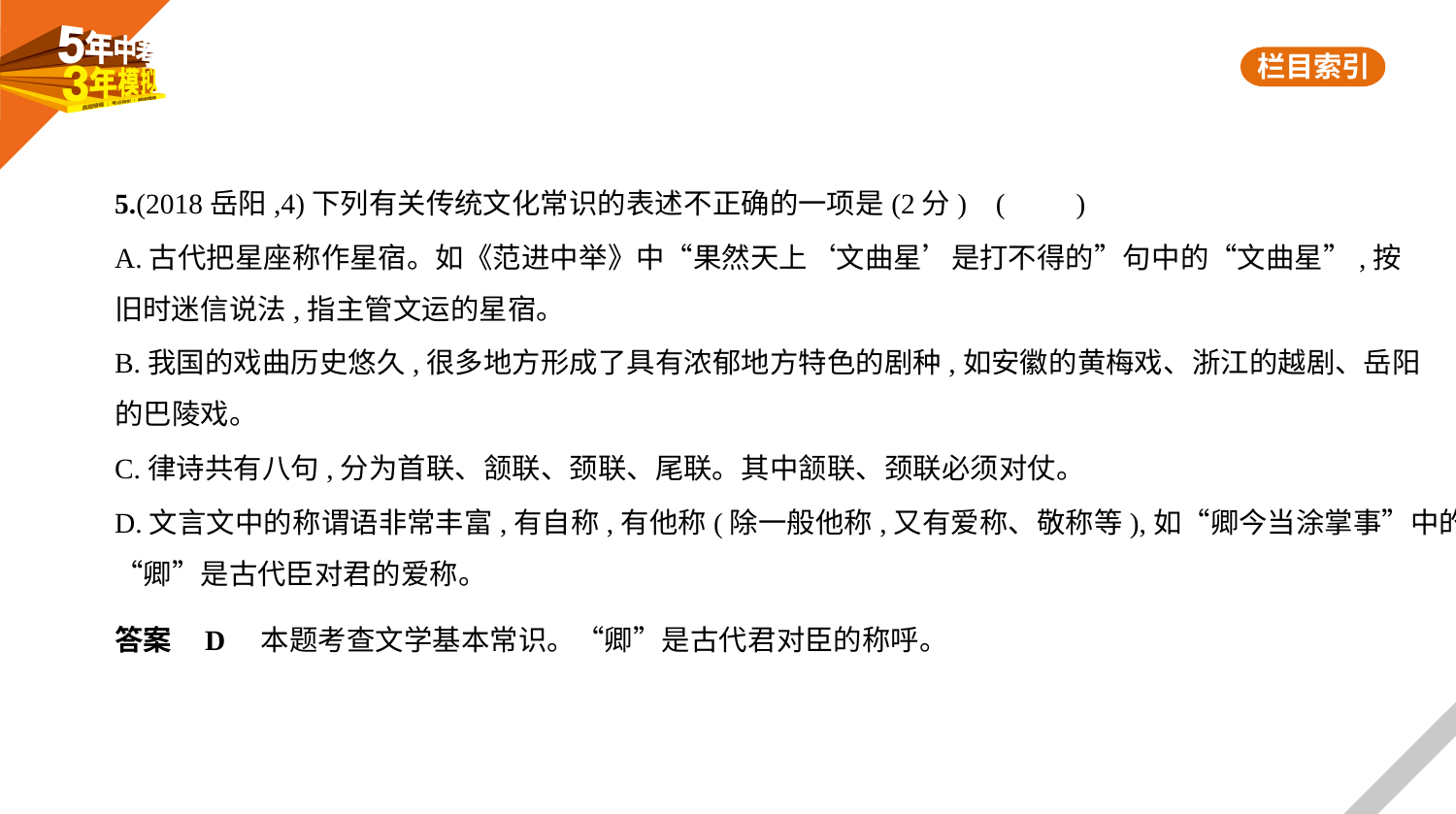

5.(2018岳阳,4)下列有关传统文化常识的表述不正确的一项是(2分) (　　)
A.古代把星座称作星宿。如《范进中举》中“果然天上‘文曲星’是打不得的”句中的“文曲星”,按
旧时迷信说法,指主管文运的星宿。
B.我国的戏曲历史悠久,很多地方形成了具有浓郁地方特色的剧种,如安徽的黄梅戏、浙江的越剧、岳阳
的巴陵戏。
C.律诗共有八句,分为首联、颔联、颈联、尾联。其中颔联、颈联必须对仗。
D.文言文中的称谓语非常丰富,有自称,有他称(除一般他称,又有爱称、敬称等),如“卿今当涂掌事”中的
“卿”是古代臣对君的爱称。
答案    D　本题考查文学基本常识。“卿”是古代君对臣的称呼。